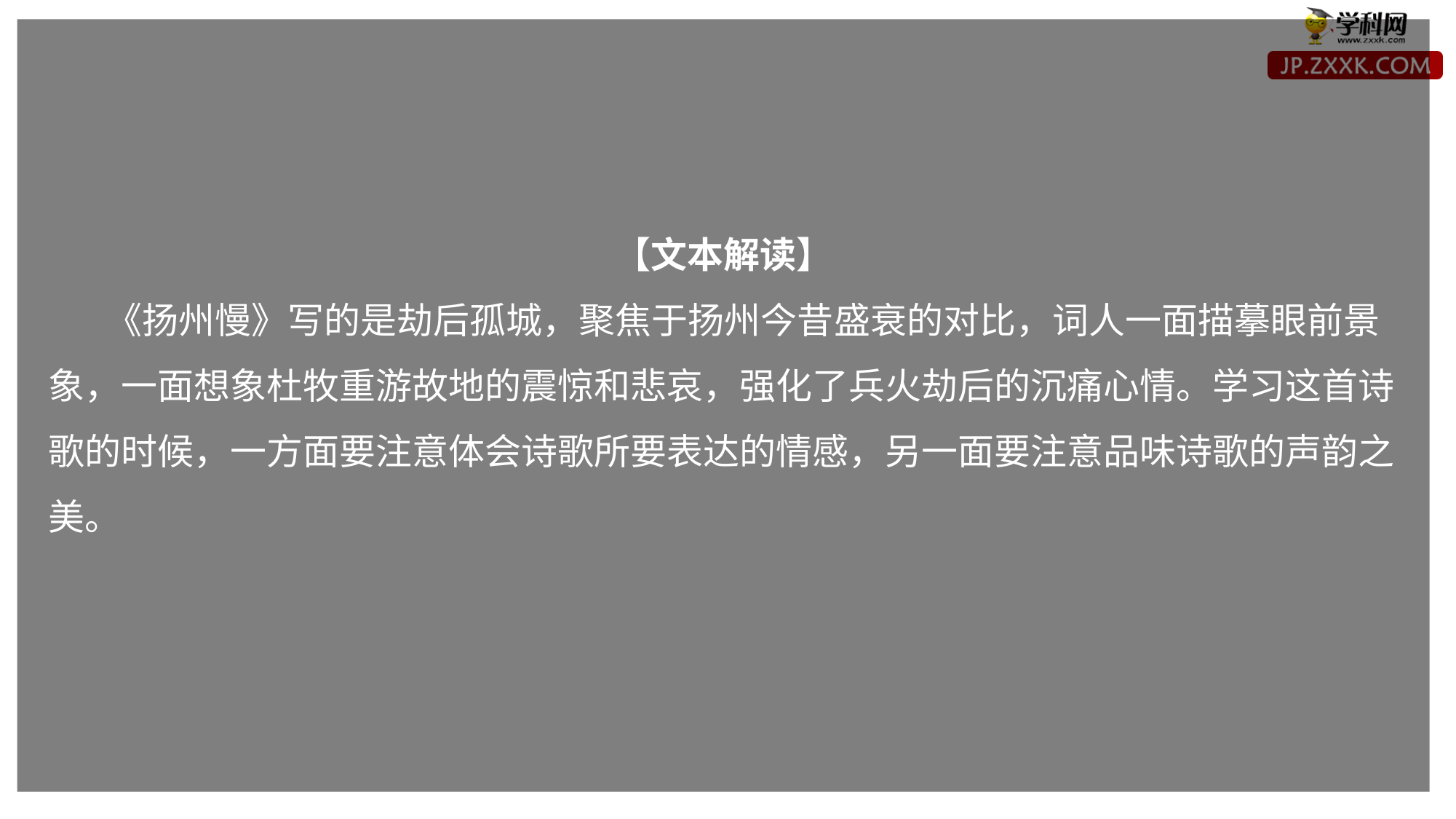

【文本解读】
      《扬州慢》写的是劫后孤城，聚焦于扬州今昔盛衰的对比，词人一面描摹眼前景象，一面想象杜牧重游故地的震惊和悲哀，强化了兵火劫后的沉痛心情。学习这首诗歌的时候，一方面要注意体会诗歌所要表达的情感，另一面要注意品味诗歌的声韵之美。